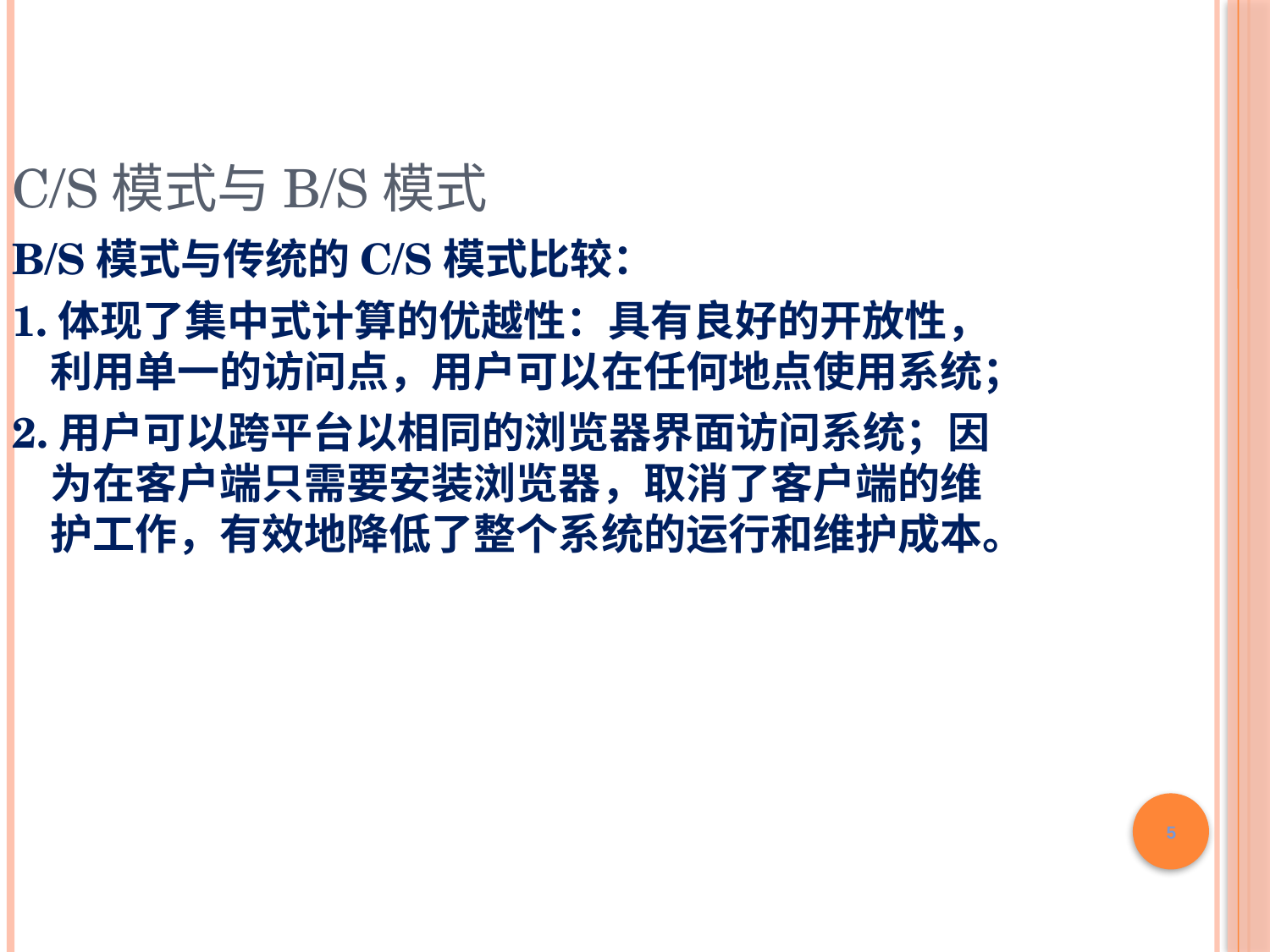

C/S模式与B/S模式
B/S模式与传统的C/S模式比较：
1.体现了集中式计算的优越性：具有良好的开放性，利用单一的访问点，用户可以在任何地点使用系统；
2.用户可以跨平台以相同的浏览器界面访问系统；因为在客户端只需要安装浏览器，取消了客户端的维护工作，有效地降低了整个系统的运行和维护成本。
5